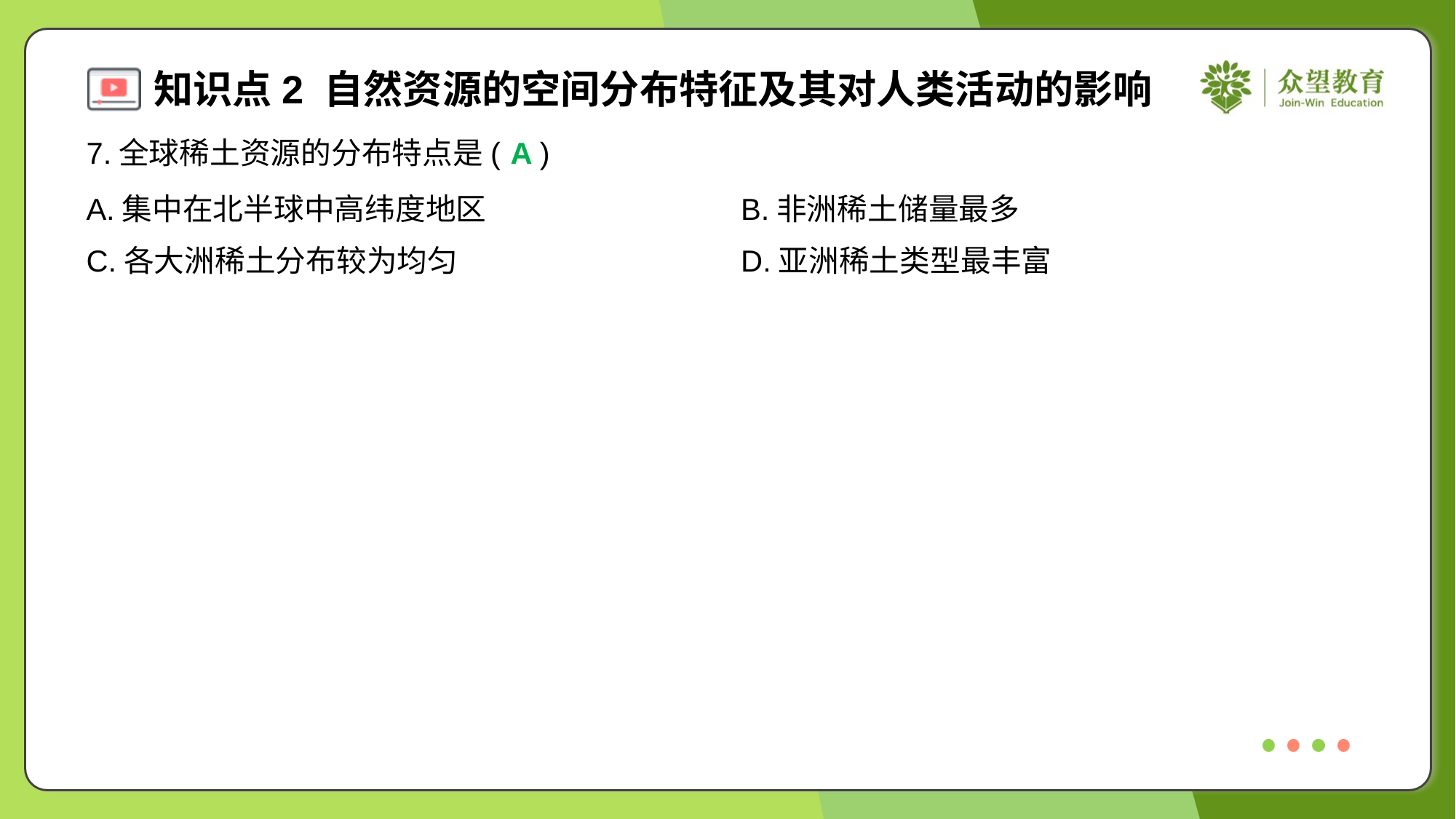

7.全球稀土资源的分布特点是(     )
A
A.集中在北半球中高纬度地区	B.非洲稀土储量最多
C.各大洲稀土分布较为均匀	D.亚洲稀土类型最丰富